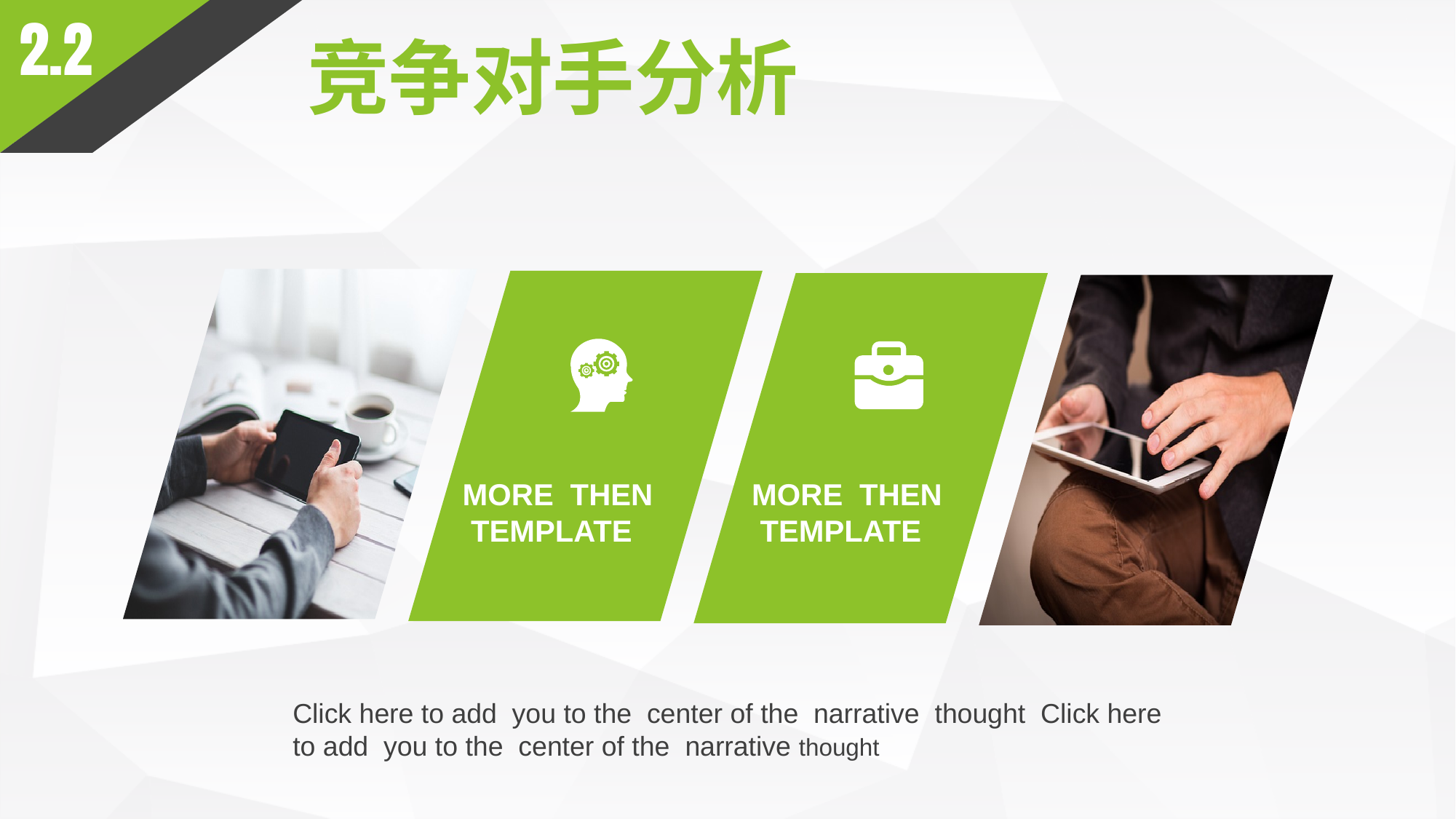

2.2
竞争对手分析

MORE  THEN
 TEMPLATE
MORE  THEN
 TEMPLATE

Click here to add  you to the  center of the  narrative  thought  Click here
to add  you to the  center of the  narrative thought